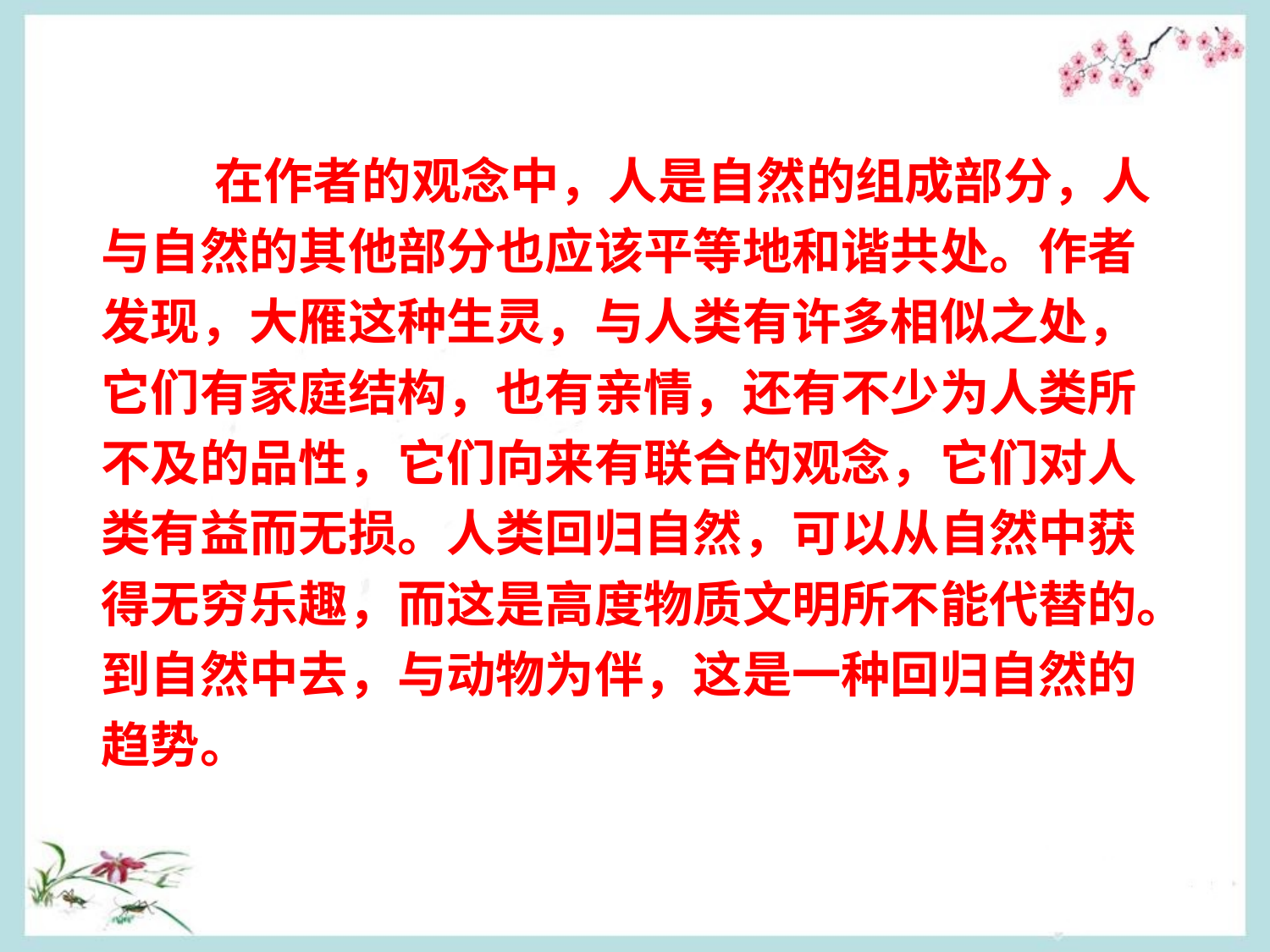

在作者的观念中，人是自然的组成部分，人与自然的其他部分也应该平等地和谐共处。作者发现，大雁这种生灵，与人类有许多相似之处，它们有家庭结构，也有亲情，还有不少为人类所不及的品性，它们向来有联合的观念，它们对人类有益而无损。人类回归自然，可以从自然中获得无穷乐趣，而这是高度物质文明所不能代替的。到自然中去，与动物为伴，这是一种回归自然的趋势。